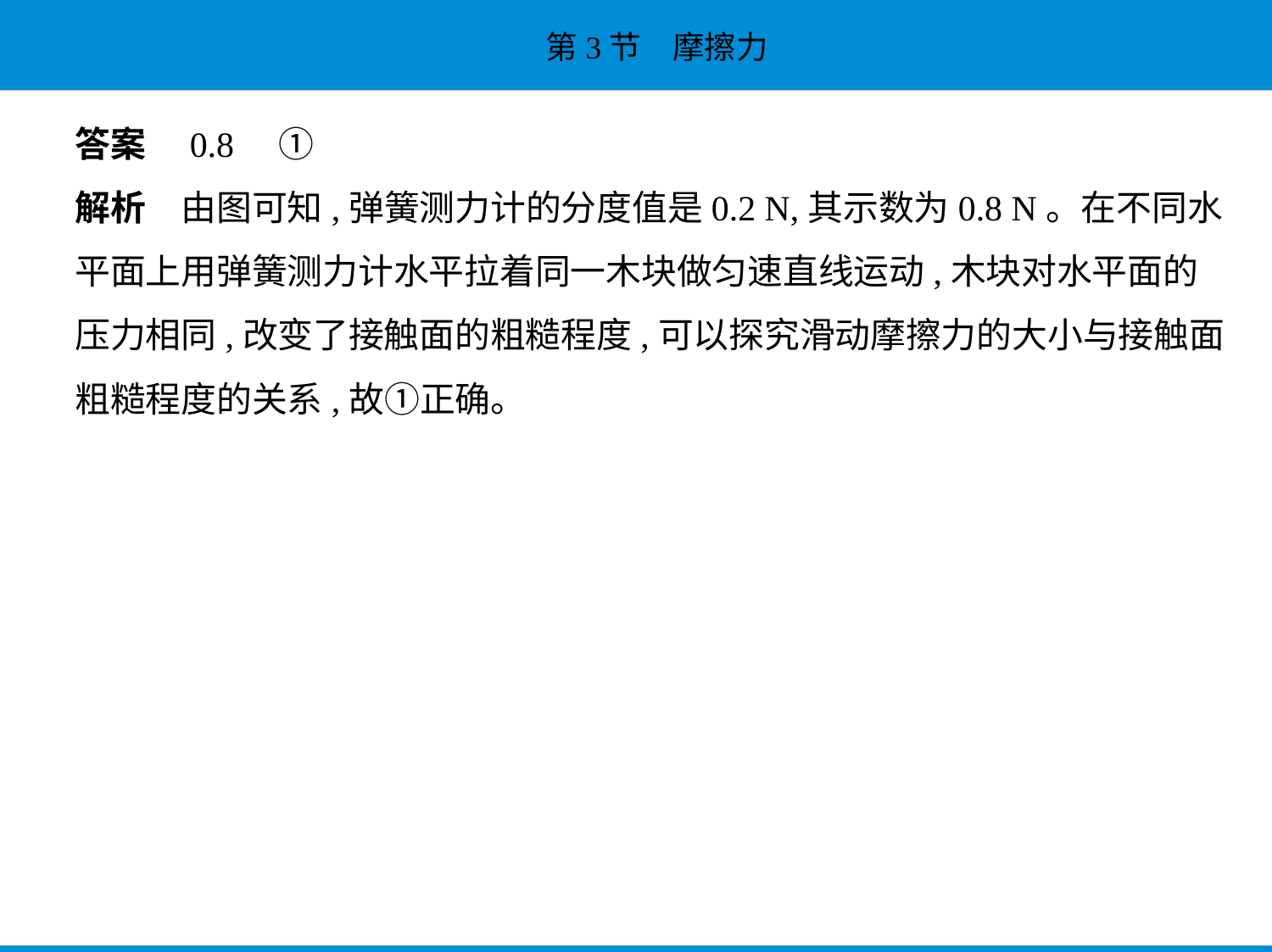

答案　0.8　①
解析　由图可知,弹簧测力计的分度值是0.2 N,其示数为0.8 N。在不同水
平面上用弹簧测力计水平拉着同一木块做匀速直线运动,木块对水平面的
压力相同,改变了接触面的粗糙程度,可以探究滑动摩擦力的大小与接触面
粗糙程度的关系,故①正确。